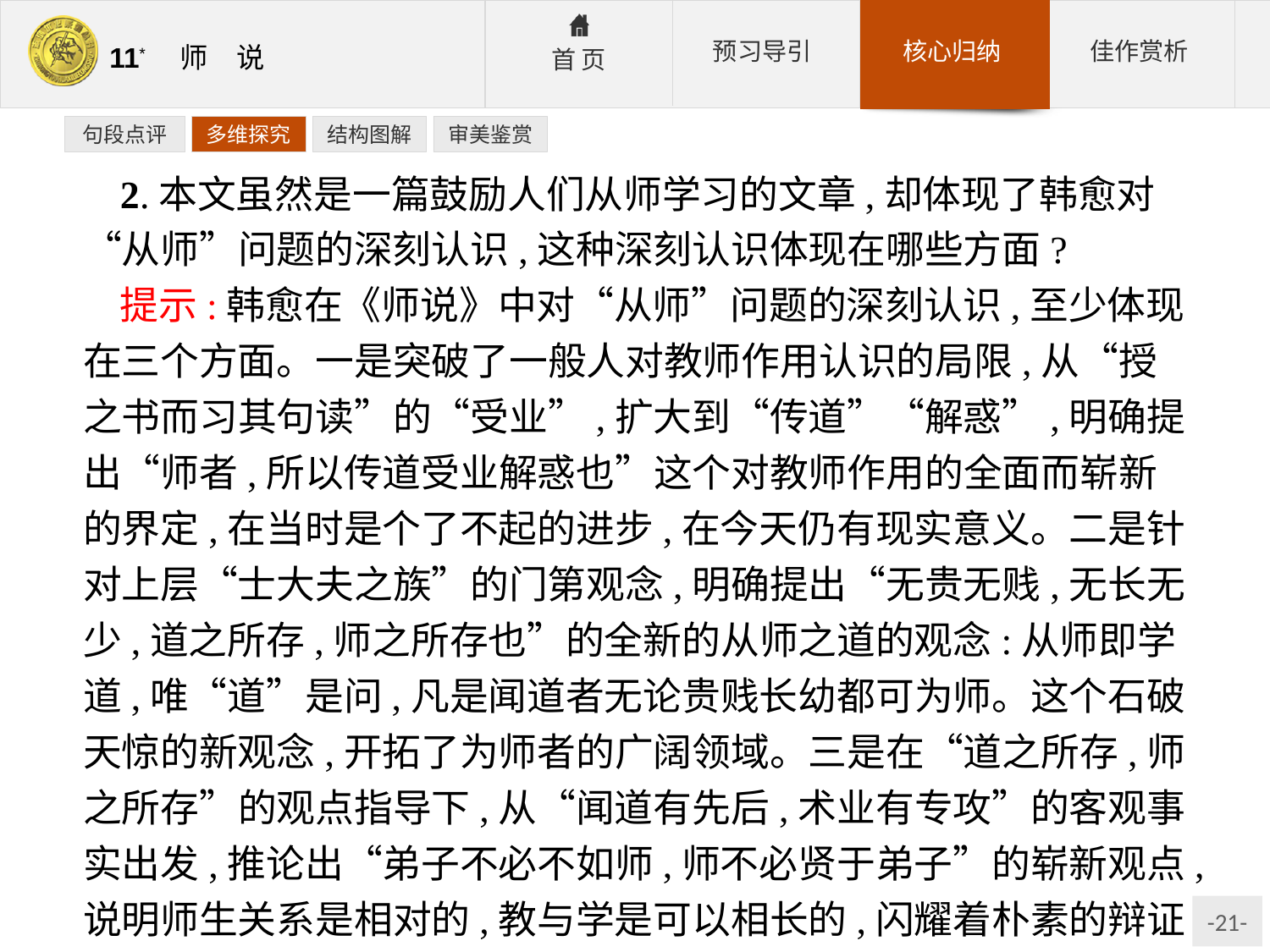

句段点评
多维探究
结构图解
审美鉴赏
2.本文虽然是一篇鼓励人们从师学习的文章,却体现了韩愈对“从师”问题的深刻认识,这种深刻认识体现在哪些方面?
提示:韩愈在《师说》中对“从师”问题的深刻认识,至少体现在三个方面。一是突破了一般人对教师作用认识的局限,从“授之书而习其句读”的“受业”,扩大到“传道”“解惑”,明确提出“师者,所以传道受业解惑也”这个对教师作用的全面而崭新的界定,在当时是个了不起的进步,在今天仍有现实意义。二是针对上层“士大夫之族”的门第观念,明确提出“无贵无贱,无长无少,道之所存,师之所存也”的全新的从师之道的观念:从师即学道,唯“道”是问,凡是闻道者无论贵贱长幼都可为师。这个石破天惊的新观念,开拓了为师者的广阔领域。三是在“道之所存,师之所存”的观点指导下,从“闻道有先后,术业有专攻”的客观事实出发,推论出“弟子不必不如师,师不必贤于弟子”的崭新观点,说明师生关系是相对的,教与学是可以相长的,闪耀着朴素的辩证唯物论的思想光辉。